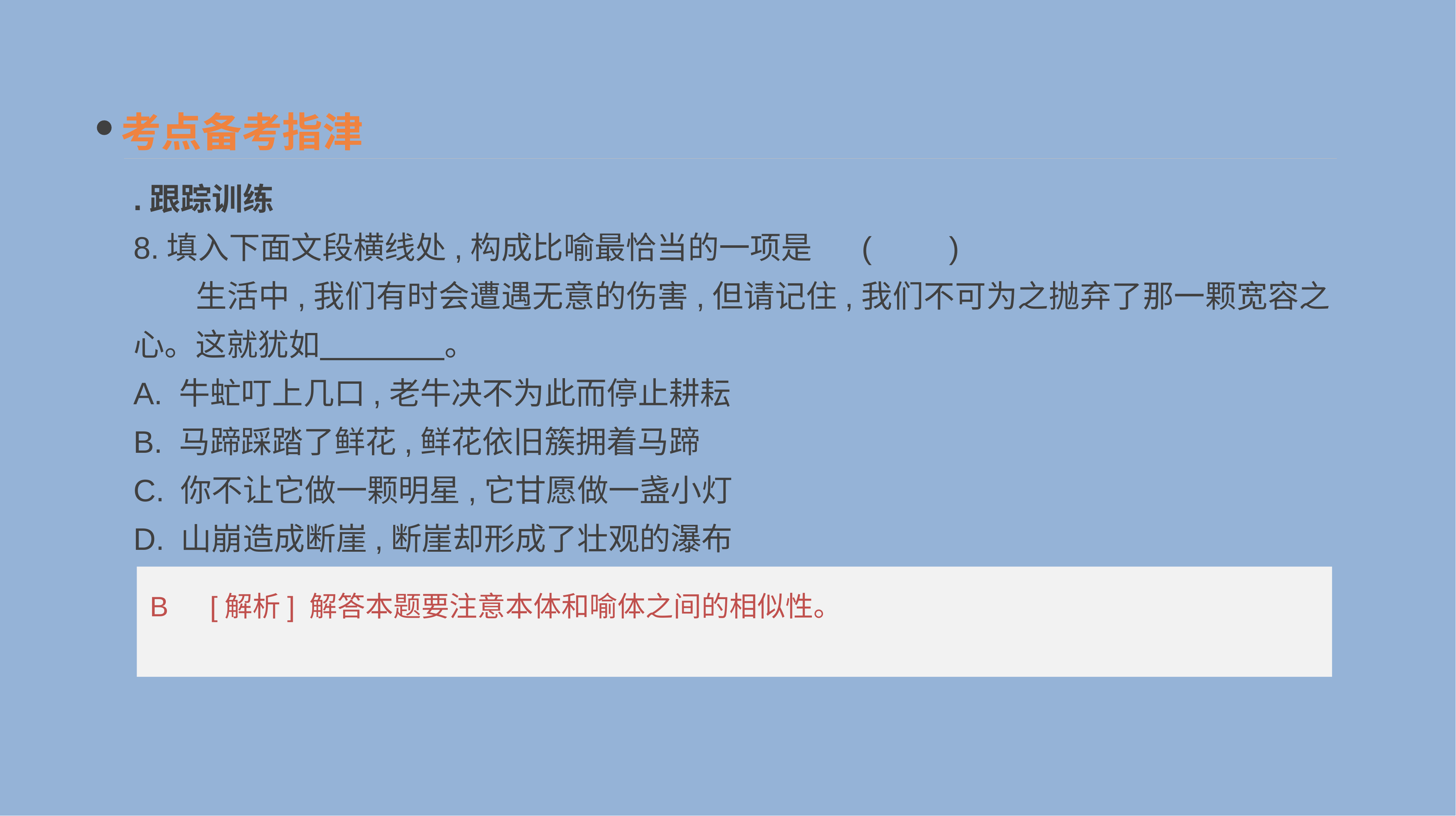

考点备考指津

.跟踪训练
8.填入下面文段横线处,构成比喻最恰当的一项是	(　　)
　　生活中,我们有时会遭遇无意的伤害,但请记住,我们不可为之抛弃了那一颗宽容之心。这就犹如　　　　。
A. 牛虻叮上几口,老牛决不为此而停止耕耘
B. 马蹄踩踏了鲜花,鲜花依旧簇拥着马蹄
C. 你不让它做一颗明星,它甘愿做一盏小灯
D. 山崩造成断崖,断崖却形成了壮观的瀑布

 B　[解析] 解答本题要注意本体和喻体之间的相似性。